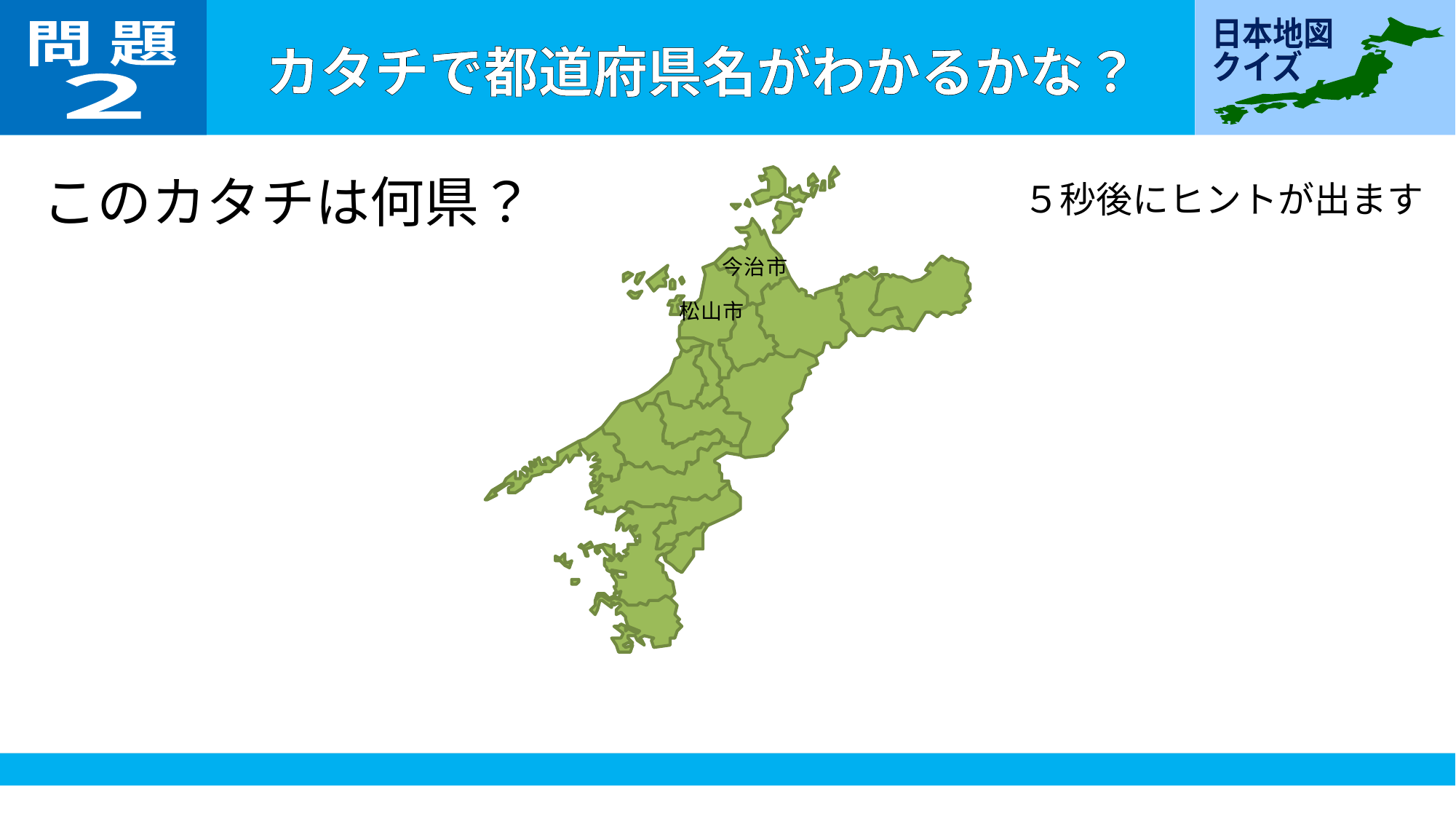

問 題
２
このカタチは何県？

５秒後にヒントが出ます
今治市
松山市